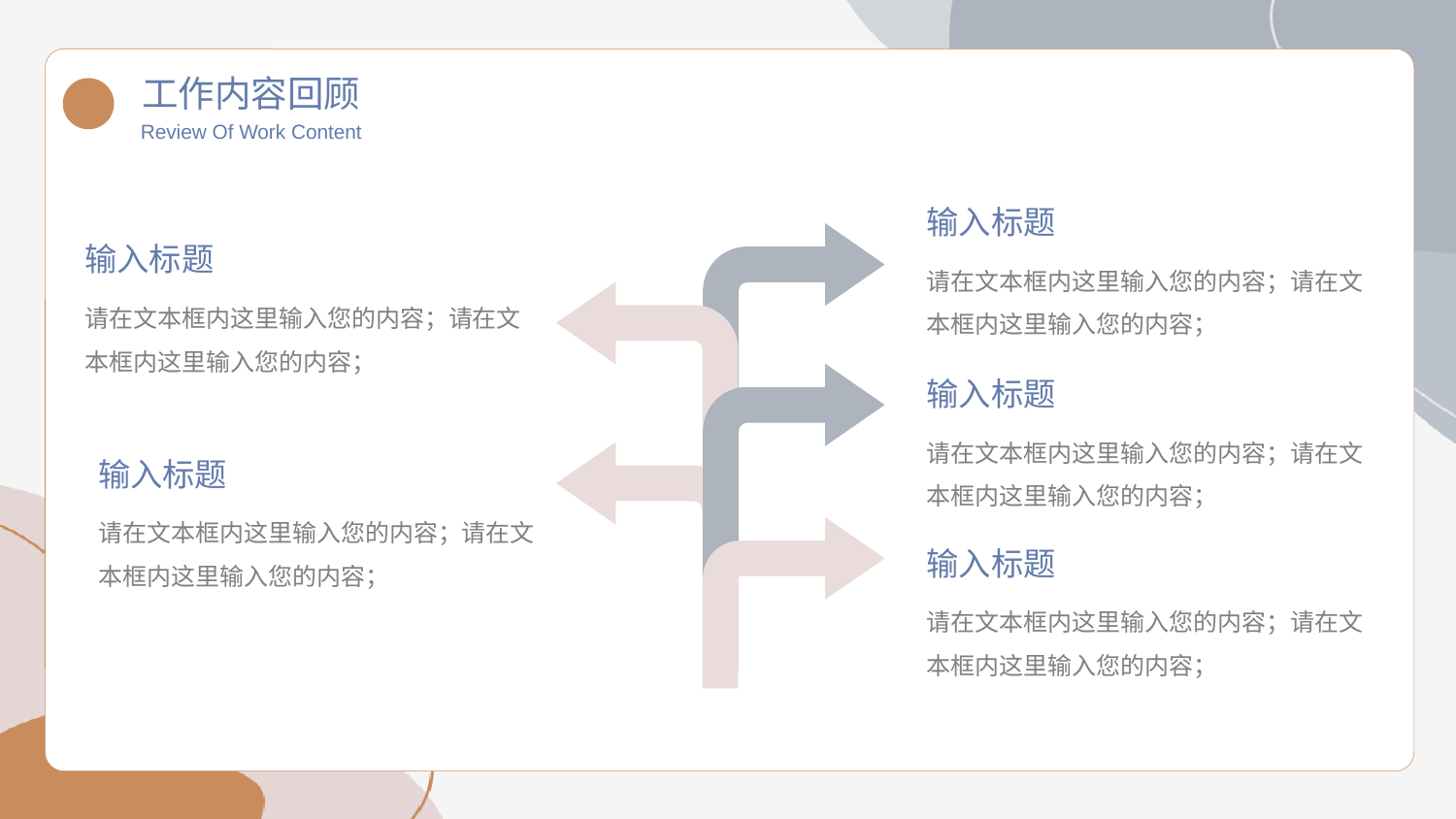

工作内容回顾

Review Of Work Content
输入标题
请在文本框内这里输入您的内容；请在文本框内这里输入您的内容；
输入标题
请在文本框内这里输入您的内容；请在文本框内这里输入您的内容；

输入标题
请在文本框内这里输入您的内容；请在文本框内这里输入您的内容；
输入标题
请在文本框内这里输入您的内容；请在文本框内这里输入您的内容；
输入标题
请在文本框内这里输入您的内容；请在文本框内这里输入您的内容；